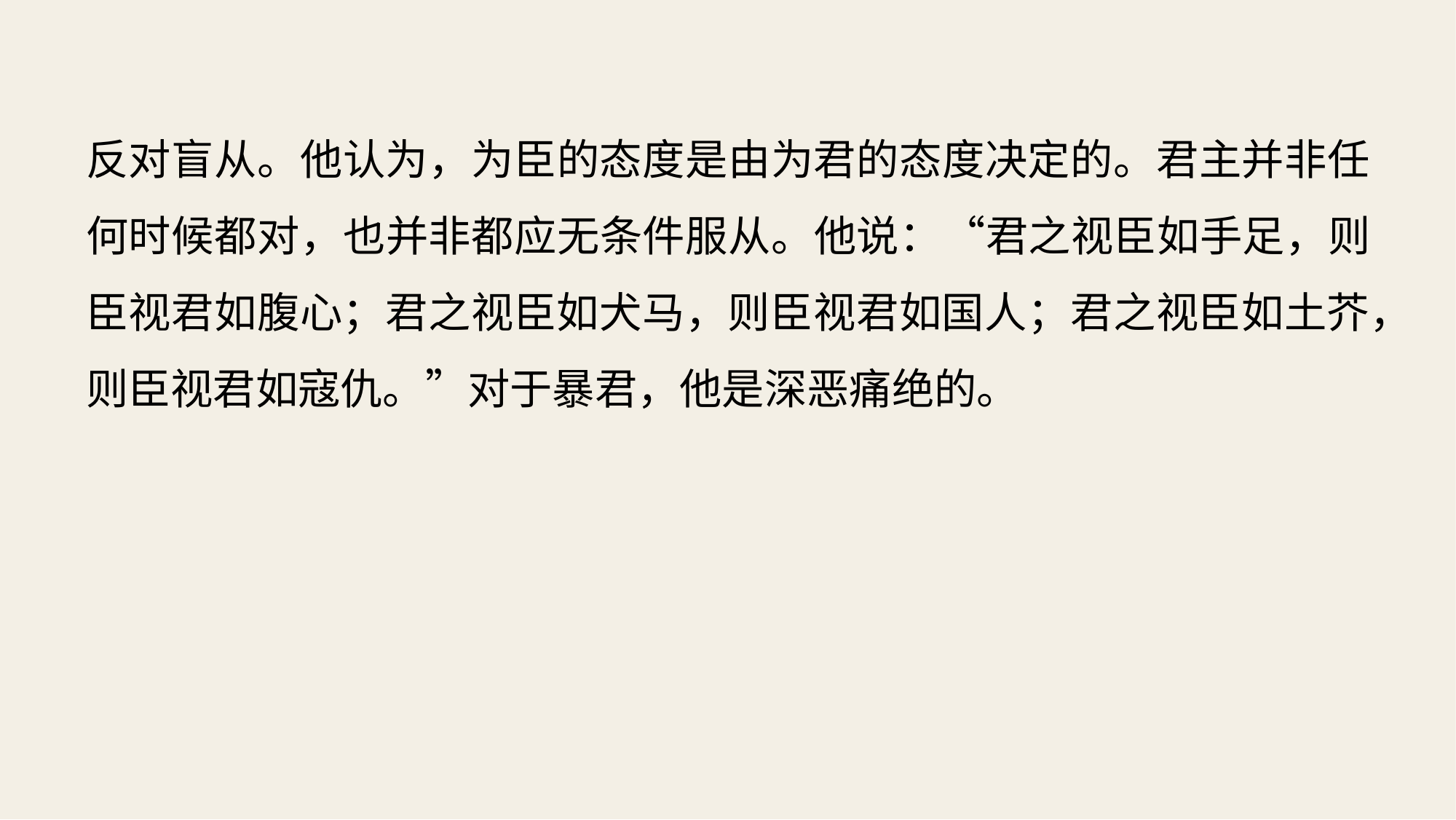

反对盲从。他认为，为臣的态度是由为君的态度决定的。君主并非任何时候都对，也并非都应无条件服从。他说：“君之视臣如手足，则臣视君如腹心；君之视臣如犬马，则臣视君如国人；君之视臣如土芥，则臣视君如寇仇。”对于暴君，他是深恶痛绝的。